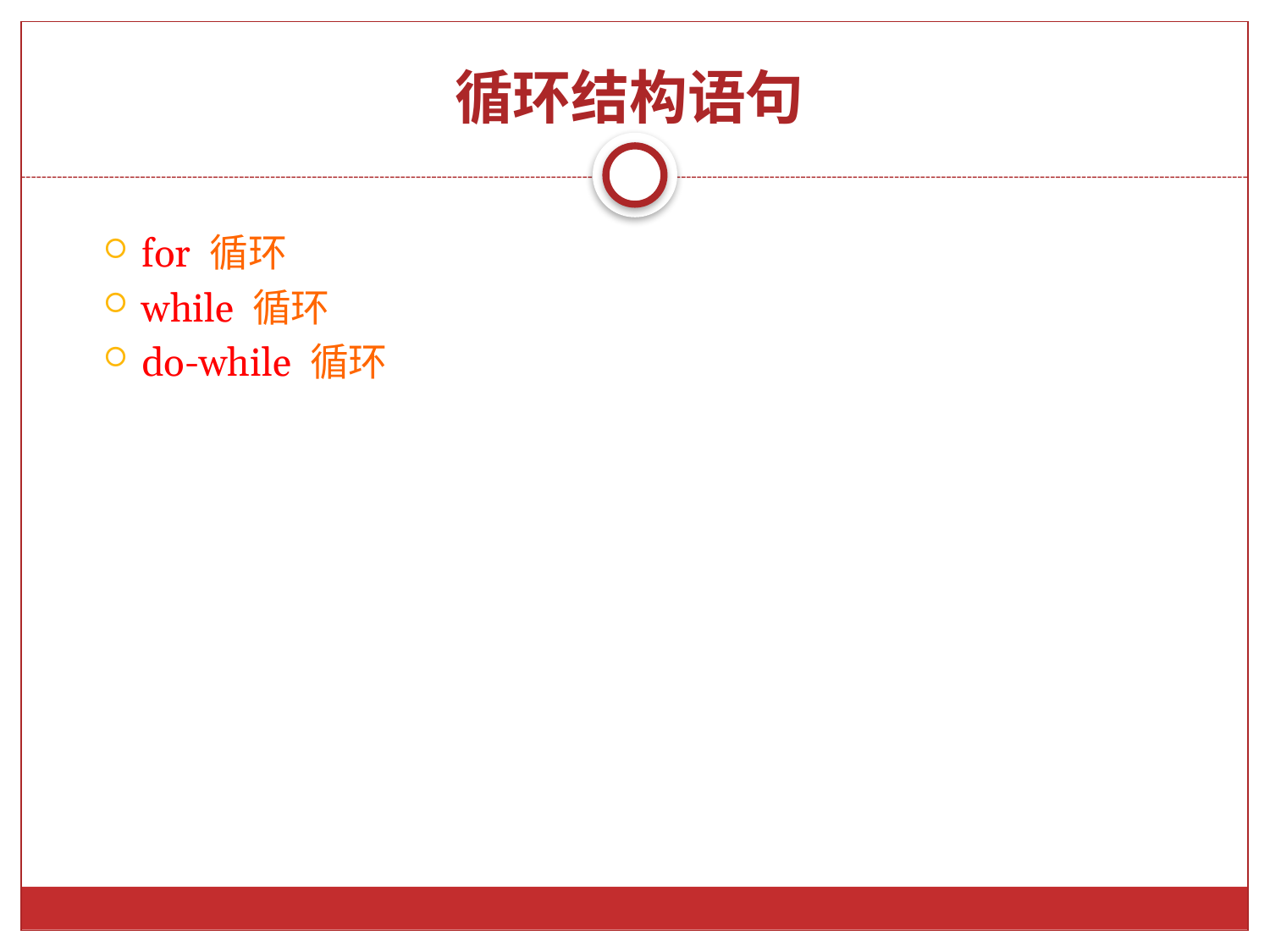

# 循环结构语句
for 循环
while 循环
do-while 循环